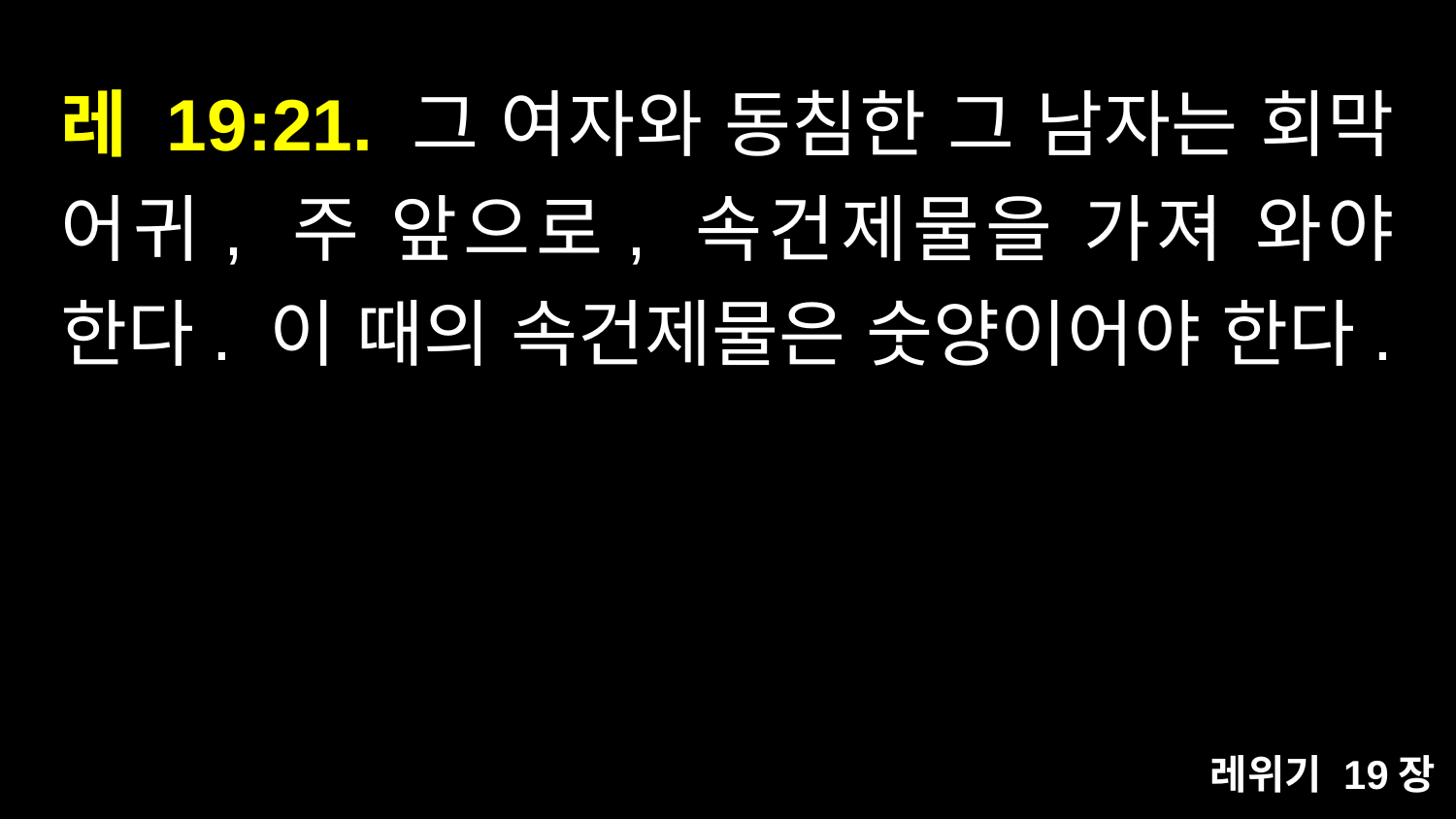

# 레 19:21. 그 여자와 동침한 그 남자는 회막 어귀, 주 앞으로, 속건제물을 가져 와야 한다. 이 때의 속건제물은 숫양이어야 한다.
레위기 19장